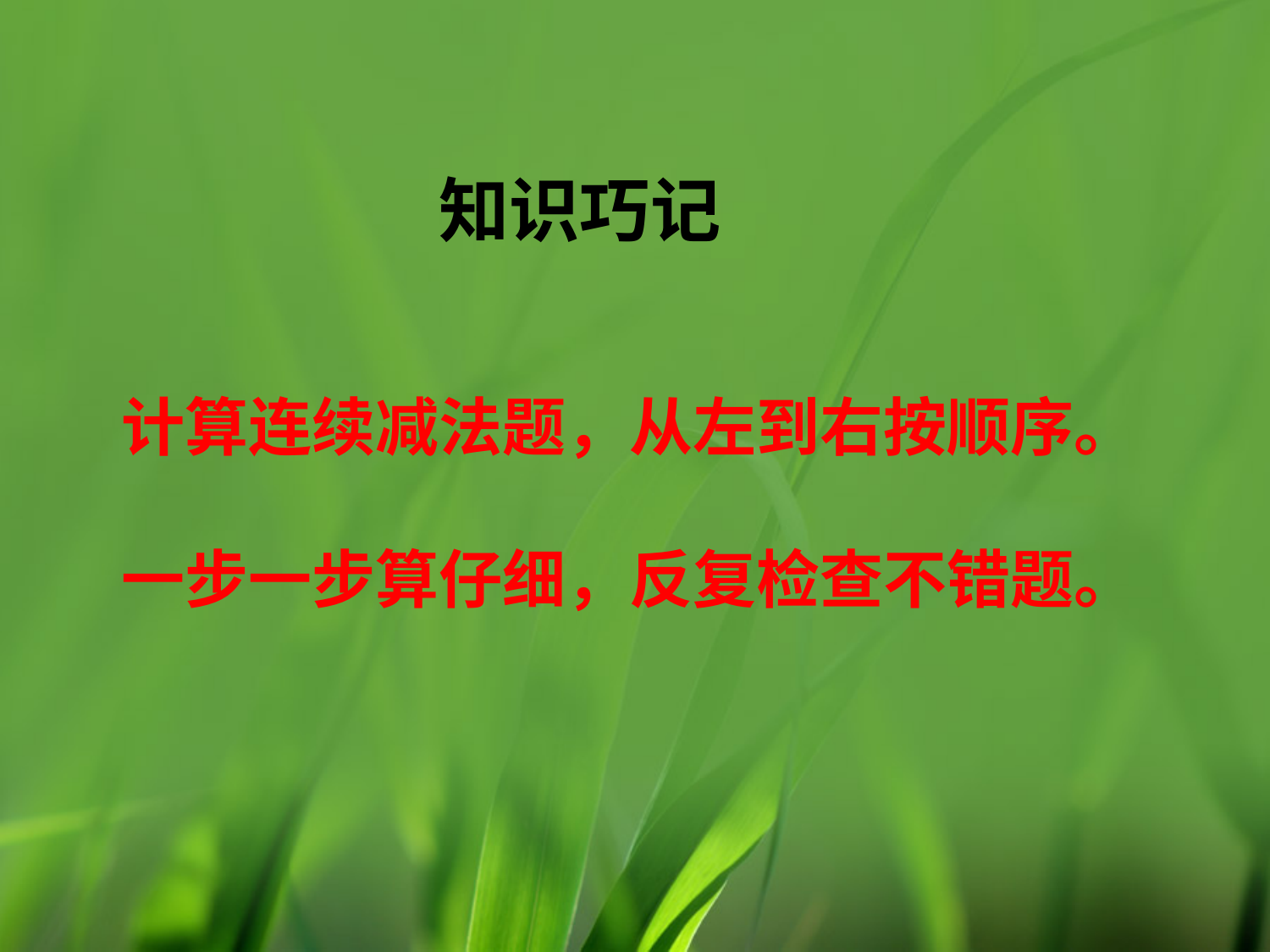

知识巧记
计算连续减法题，从左到右按顺序。
一步一步算仔细，反复检查不错题。